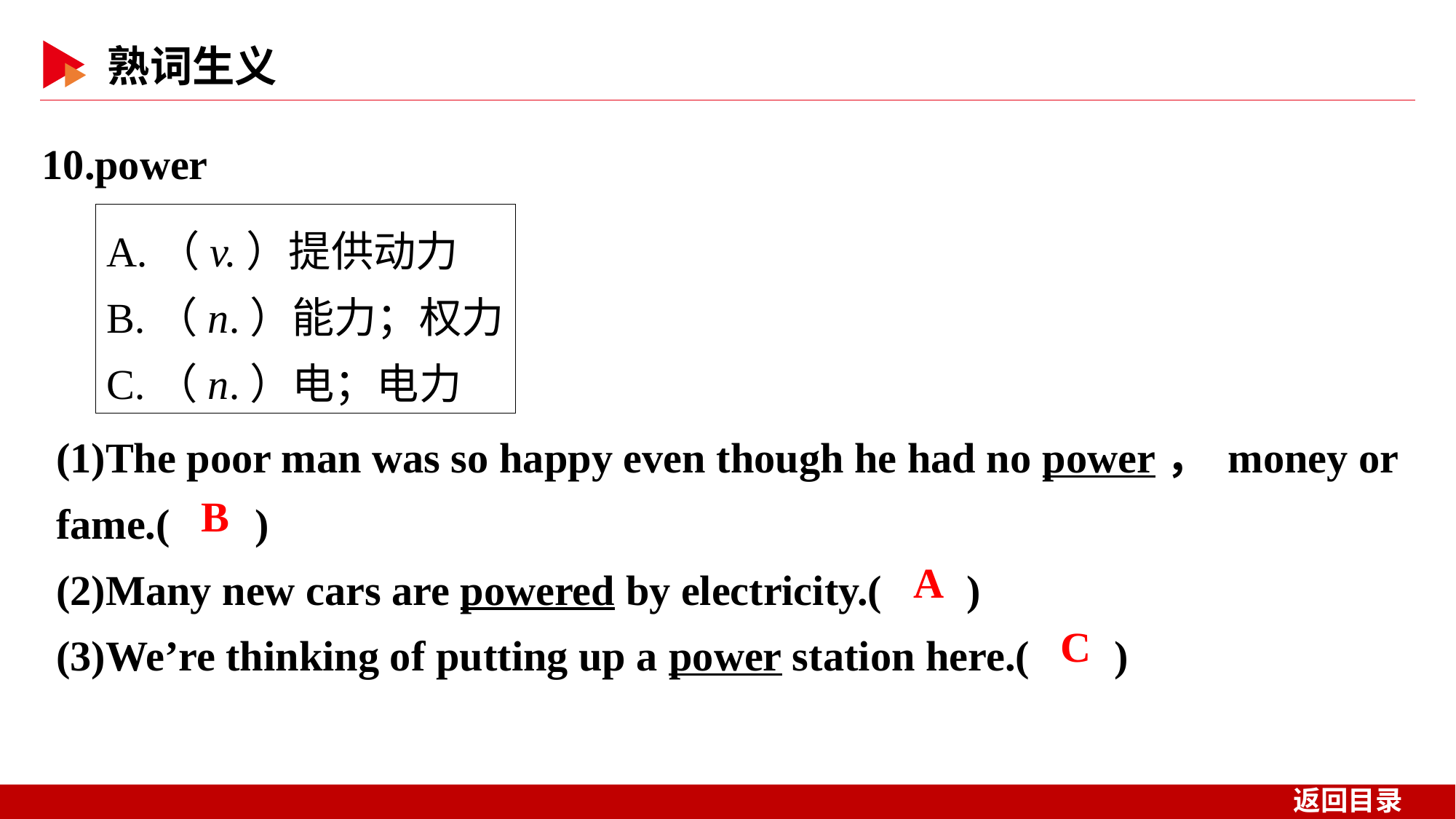

10.power
A.（v.）提供动力
B.（n.）能力；权力
C.（n.）电；电力
(1)The poor man was so happy even though he had no power， money or fame.(        )
(2)Many new cars are powered by electricity.(        )
(3)We’re thinking of putting up a power station here.(        )
   B
   A
   C